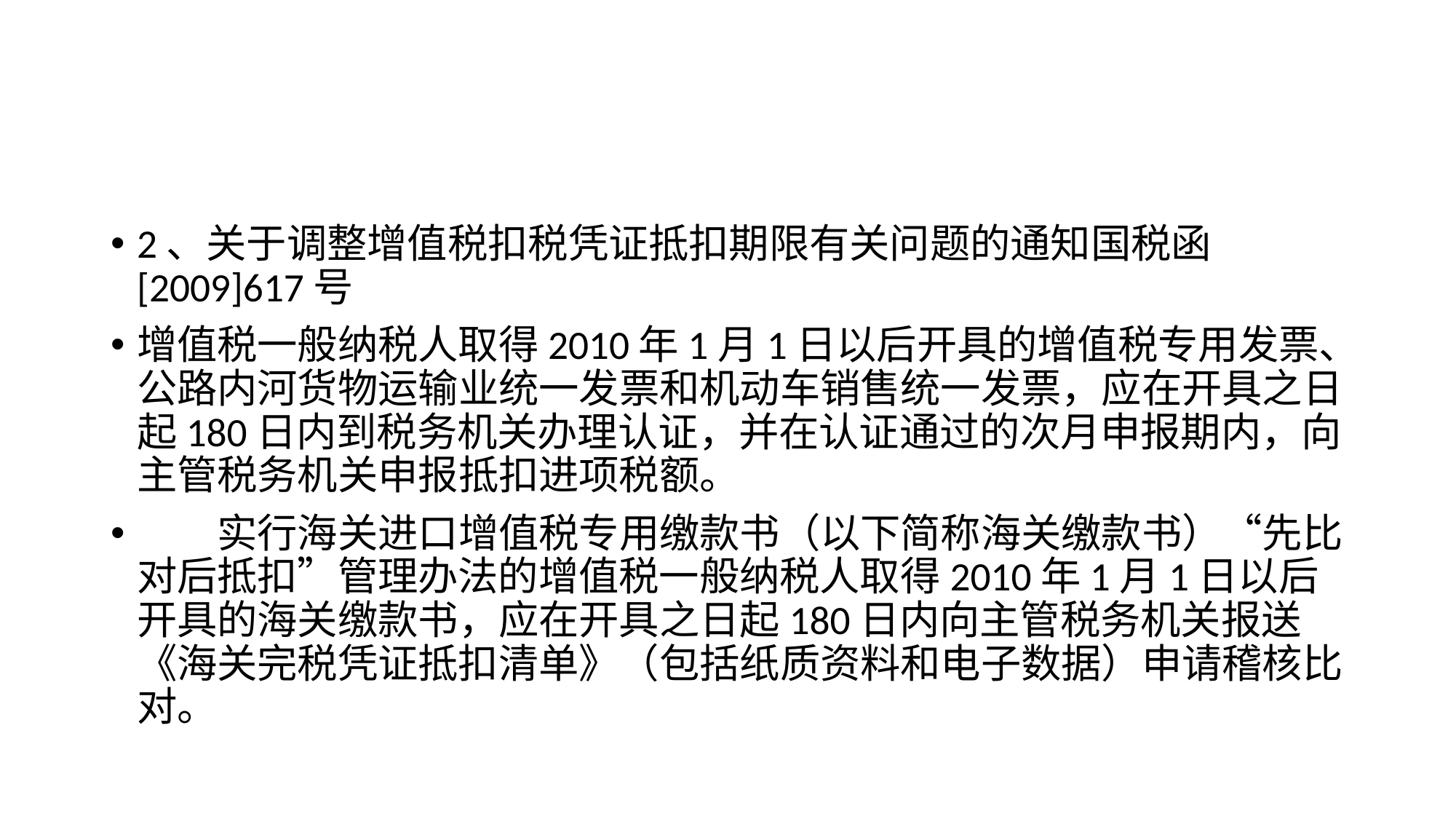

#
2、关于调整增值税扣税凭证抵扣期限有关问题的通知国税函[2009]617号
增值税一般纳税人取得2010年1月1日以后开具的增值税专用发票、公路内河货物运输业统一发票和机动车销售统一发票，应在开具之日起180日内到税务机关办理认证，并在认证通过的次月申报期内，向主管税务机关申报抵扣进项税额。
　　实行海关进口增值税专用缴款书（以下简称海关缴款书）“先比对后抵扣”管理办法的增值税一般纳税人取得2010年1月1日以后开具的海关缴款书，应在开具之日起180日内向主管税务机关报送《海关完税凭证抵扣清单》（包括纸质资料和电子数据）申请稽核比对。